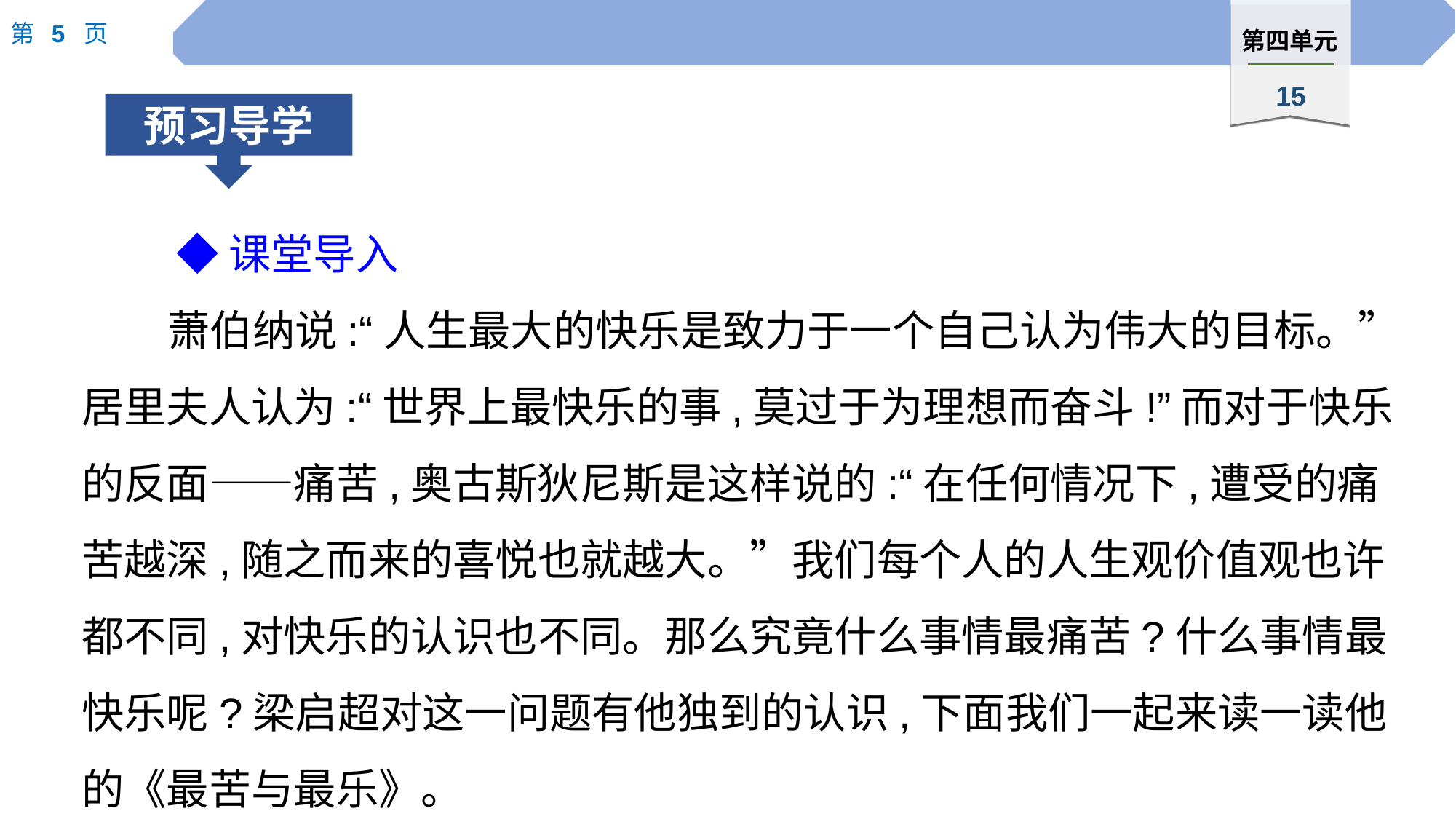

◆课堂导入

萧伯纳说:“人生最大的快乐是致力于一个自己认为伟大的目标。”居里夫人认为:“世界上最快乐的事,莫过于为理想而奋斗!”而对于快乐的反面——痛苦,奥古斯狄尼斯是这样说的:“在任何情况下,遭受的痛苦越深,随之而来的喜悦也就越大。”我们每个人的人生观价值观也许都不同,对快乐的认识也不同。那么究竟什么事情最痛苦?什么事情最快乐呢?梁启超对这一问题有他独到的认识,下面我们一起来读一读他的《最苦与最乐》。